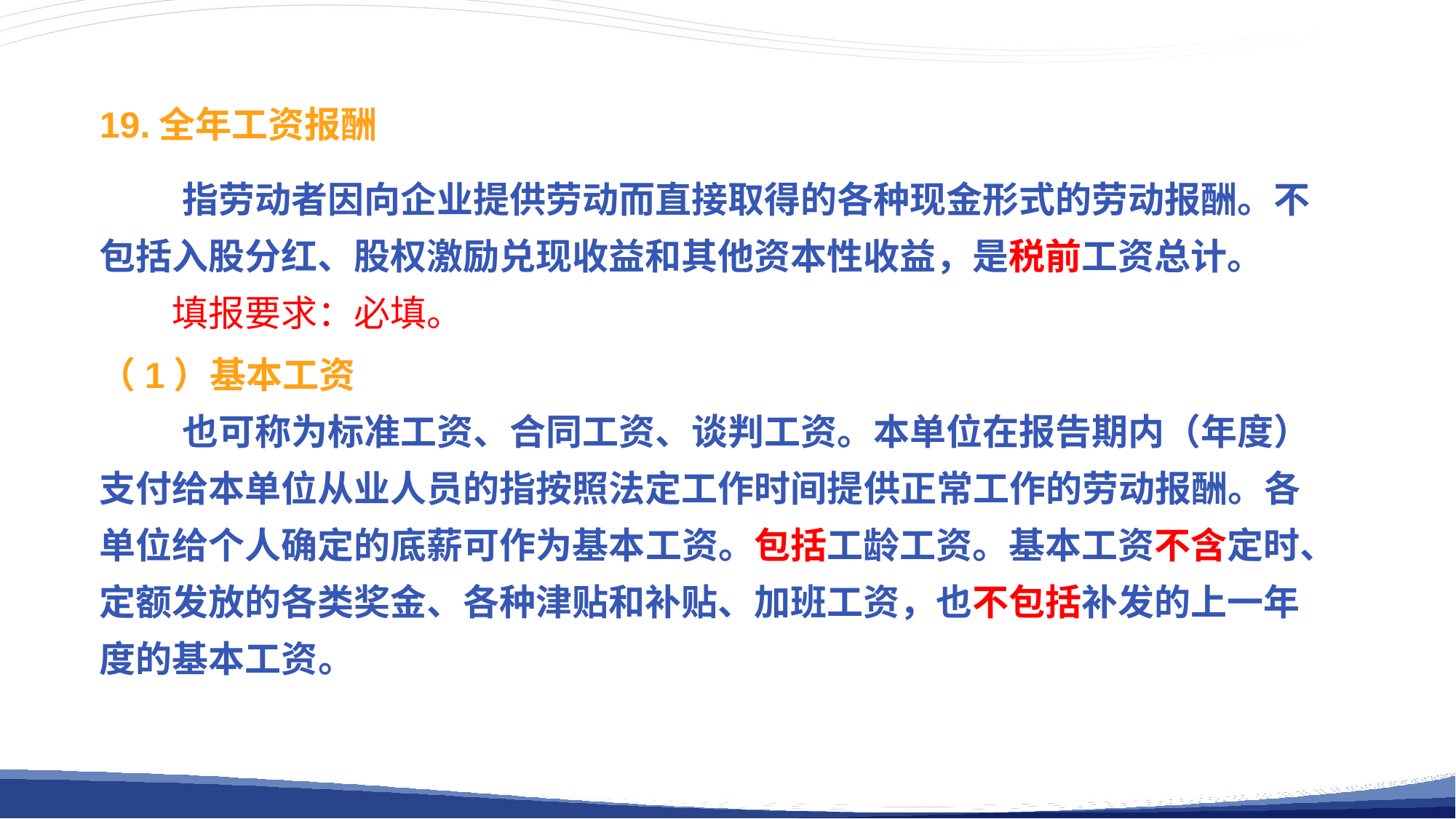

19.全年工资报酬
         指劳动者因向企业提供劳动而直接取得的各种现金形式的劳动报酬。不包括入股分红、股权激励兑现收益和其他资本性收益，是税前工资总计。
填报要求：必填。
（1）基本工资
         也可称为标准工资、合同工资、谈判工资。本单位在报告期内（年度）支付给本单位从业人员的指按照法定工作时间提供正常工作的劳动报酬。各单位给个人确定的底薪可作为基本工资。包括工龄工资。基本工资不含定时、定额发放的各类奖金、各种津贴和补贴、加班工资，也不包括补发的上一年度的基本工资。